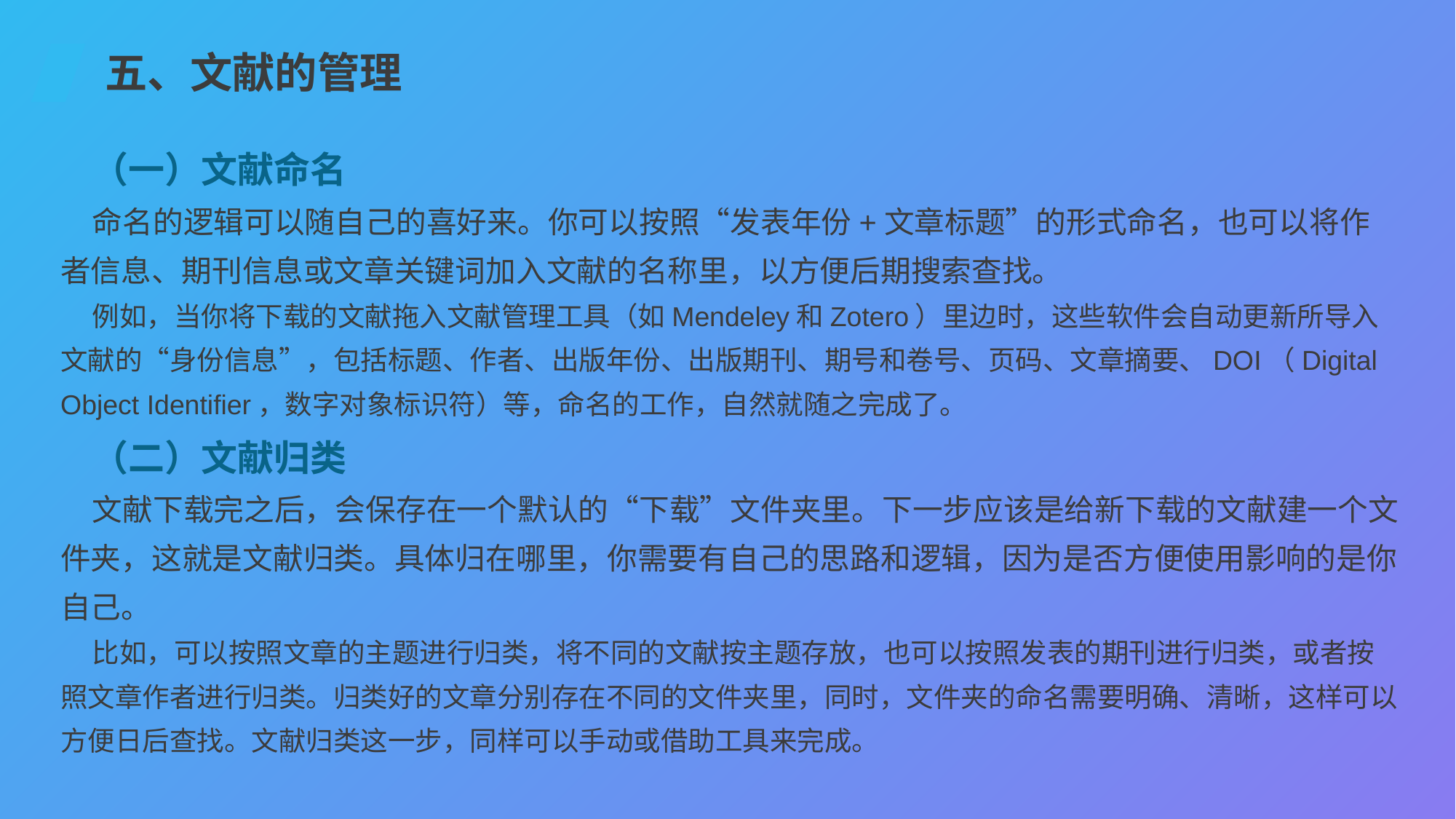

五、文献的管理
（一）文献命名
命名的逻辑可以随自己的喜好来。你可以按照“发表年份+文章标题”的形式命名，也可以将作者信息、期刊信息或文章关键词加入文献的名称里，以方便后期搜索查找。
例如，当你将下载的文献拖入文献管理工具（如Mendeley和Zotero）里边时，这些软件会自动更新所导入文献的“身份信息”，包括标题、作者、出版年份、出版期刊、期号和卷号、页码、文章摘要、DOI（Digital Object Identifier，数字对象标识符）等，命名的工作，自然就随之完成了。
（二）文献归类
文献下载完之后，会保存在一个默认的“下载”文件夹里。下一步应该是给新下载的文献建一个文件夹，这就是文献归类。具体归在哪里，你需要有自己的思路和逻辑，因为是否方便使用影响的是你自己。
比如，可以按照文章的主题进行归类，将不同的文献按主题存放，也可以按照发表的期刊进行归类，或者按照文章作者进行归类。归类好的文章分别存在不同的文件夹里，同时，文件夹的命名需要明确、清晰，这样可以方便日后查找。文献归类这一步，同样可以手动或借助工具来完成。